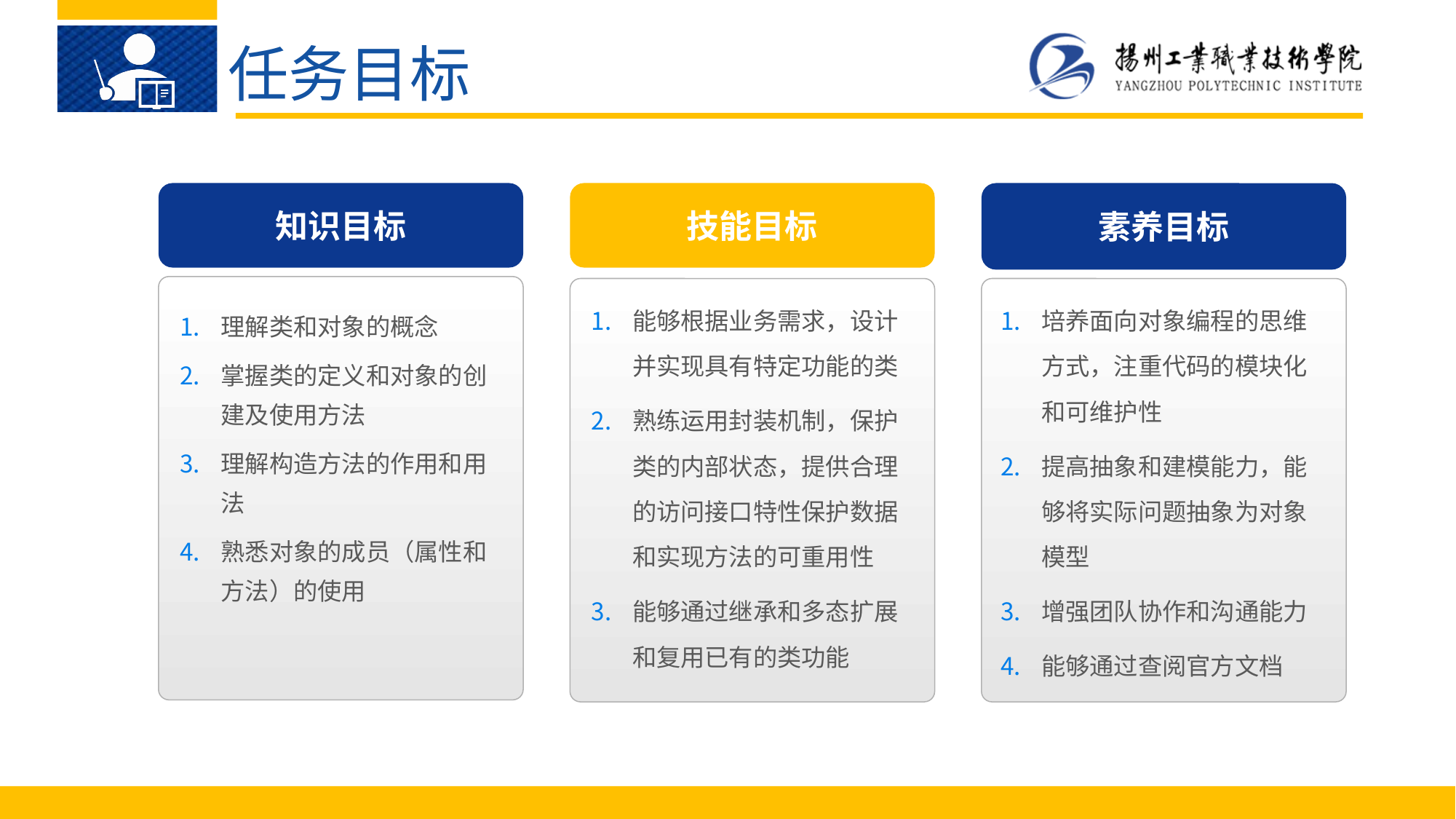

任务目标
知识目标
素养目标
技能目标

理解类和对象的概念
掌握类的定义和对象的创建及使用方法
理解构造方法的作用和用法
熟悉对象的成员（属性和方法）的使用

培养面向对象编程的思维方式，注重代码的模块化和可维护性
提高抽象和建模能力，能够将实际问题抽象为对象模型
增强团队协作和沟通能力
能够通过查阅官方文档

能够根据业务需求，设计并实现具有特定功能的类
熟练运用封装机制，保护类的内部状态，提供合理的访问接口特性保护数据和实现方法的可重用性
能够通过继承和多态扩展和复用已有的类功能